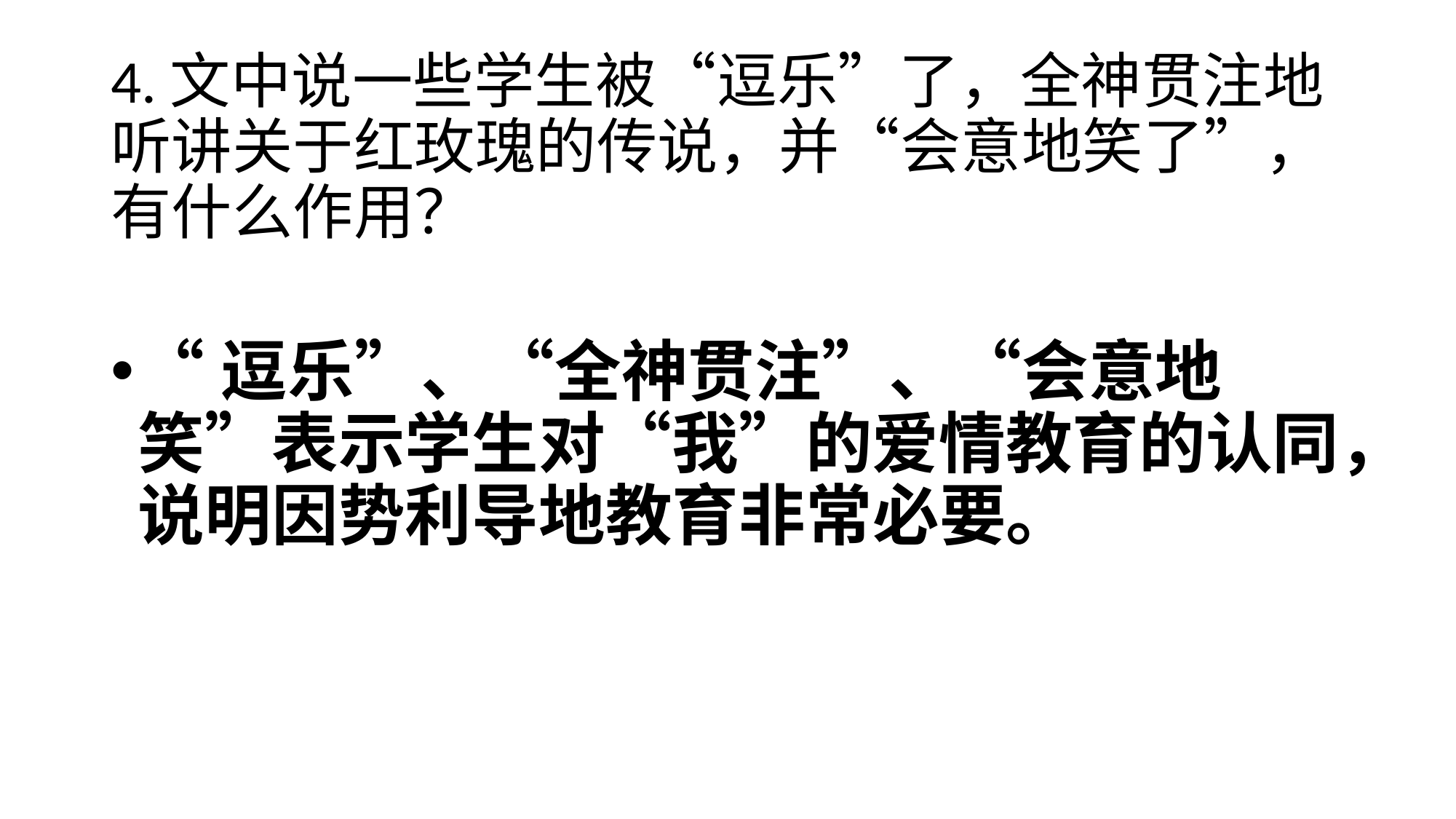

# 4.文中说一些学生被“逗乐”了，全神贯注地听讲关于红玫瑰的传说，并“会意地笑了”，有什么作用？
“逗乐”、“全神贯注”、“会意地笑”表示学生对“我”的爱情教育的认同，说明因势利导地教育非常必要。